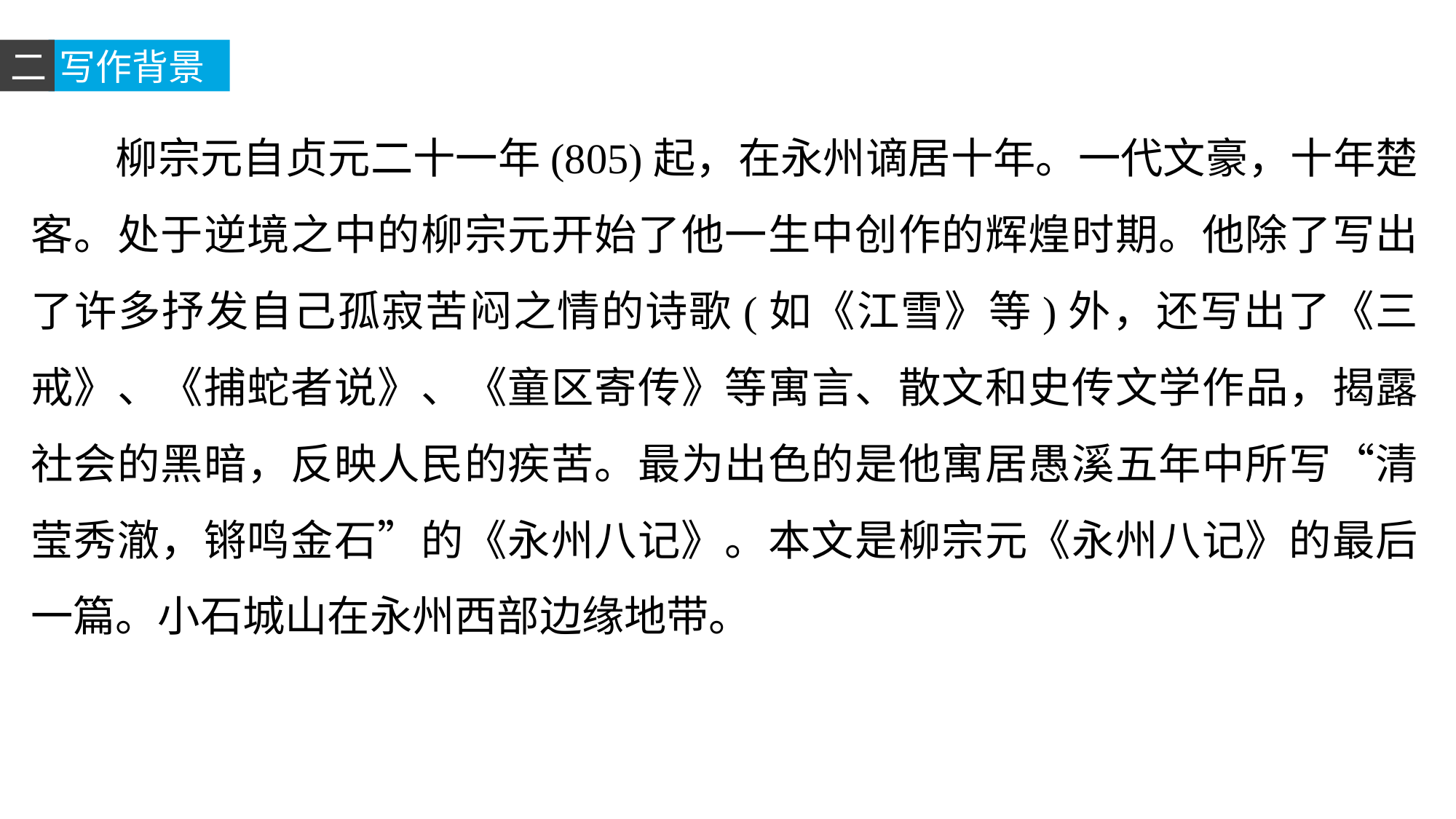

二
写作背景
柳宗元自贞元二十一年(805)起，在永州谪居十年。一代文豪，十年楚客。处于逆境之中的柳宗元开始了他一生中创作的辉煌时期。他除了写出了许多抒发自己孤寂苦闷之情的诗歌(如《江雪》等)外，还写出了《三戒》、《捕蛇者说》、《童区寄传》等寓言、散文和史传文学作品，揭露社会的黑暗，反映人民的疾苦。最为出色的是他寓居愚溪五年中所写“清莹秀澈，锵鸣金石”的《永州八记》。本文是柳宗元《永州八记》的最后一篇。小石城山在永州西部边缘地带。